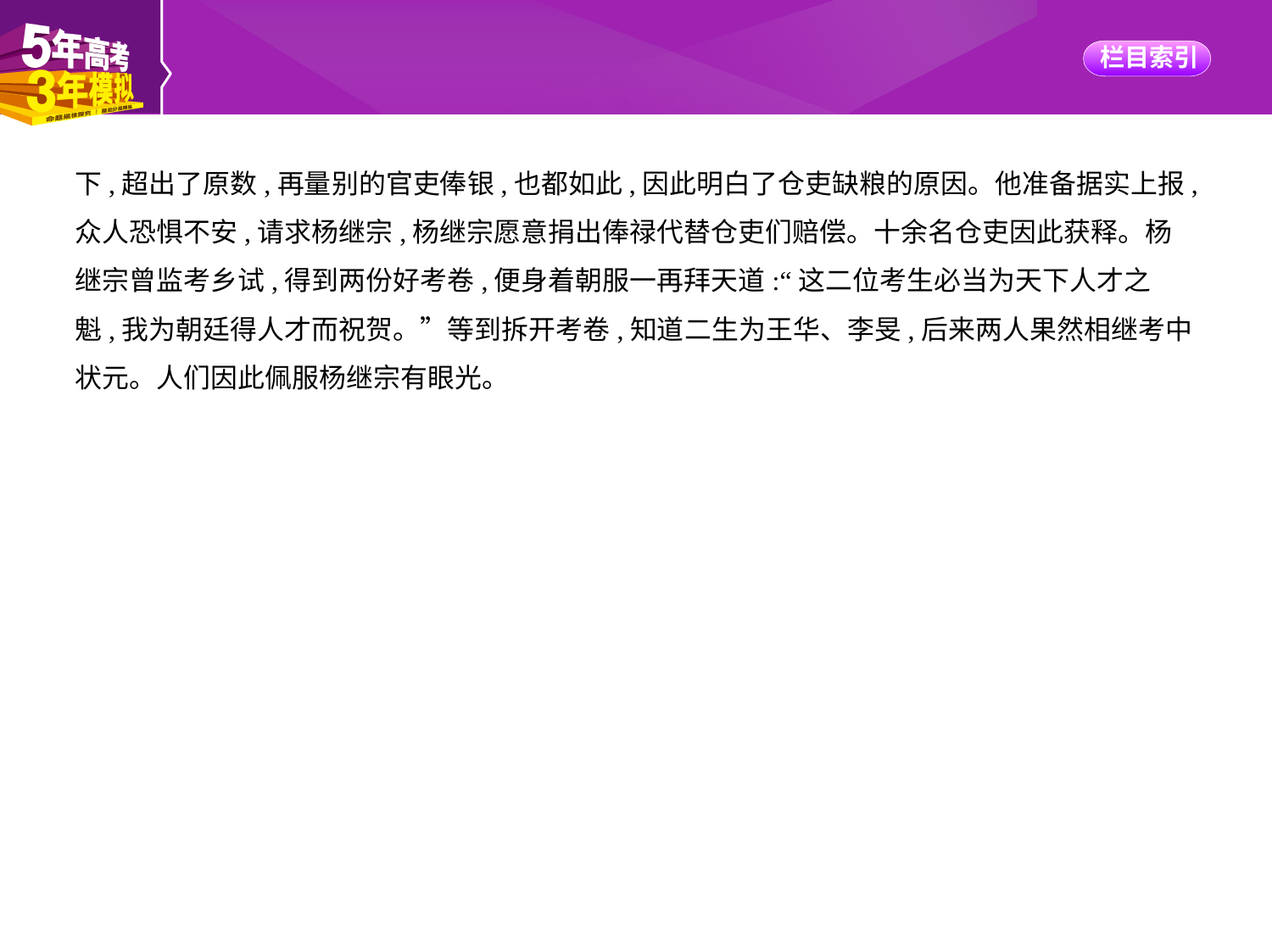

下,超出了原数,再量别的官吏俸银,也都如此,因此明白了仓吏缺粮的原因。他准备据实上报,
众人恐惧不安,请求杨继宗,杨继宗愿意捐出俸禄代替仓吏们赔偿。十余名仓吏因此获释。杨
继宗曾监考乡试,得到两份好考卷,便身着朝服一再拜天道:“这二位考生必当为天下人才之
魁,我为朝廷得人才而祝贺。”等到拆开考卷,知道二生为王华、李旻,后来两人果然相继考中
状元。人们因此佩服杨继宗有眼光。